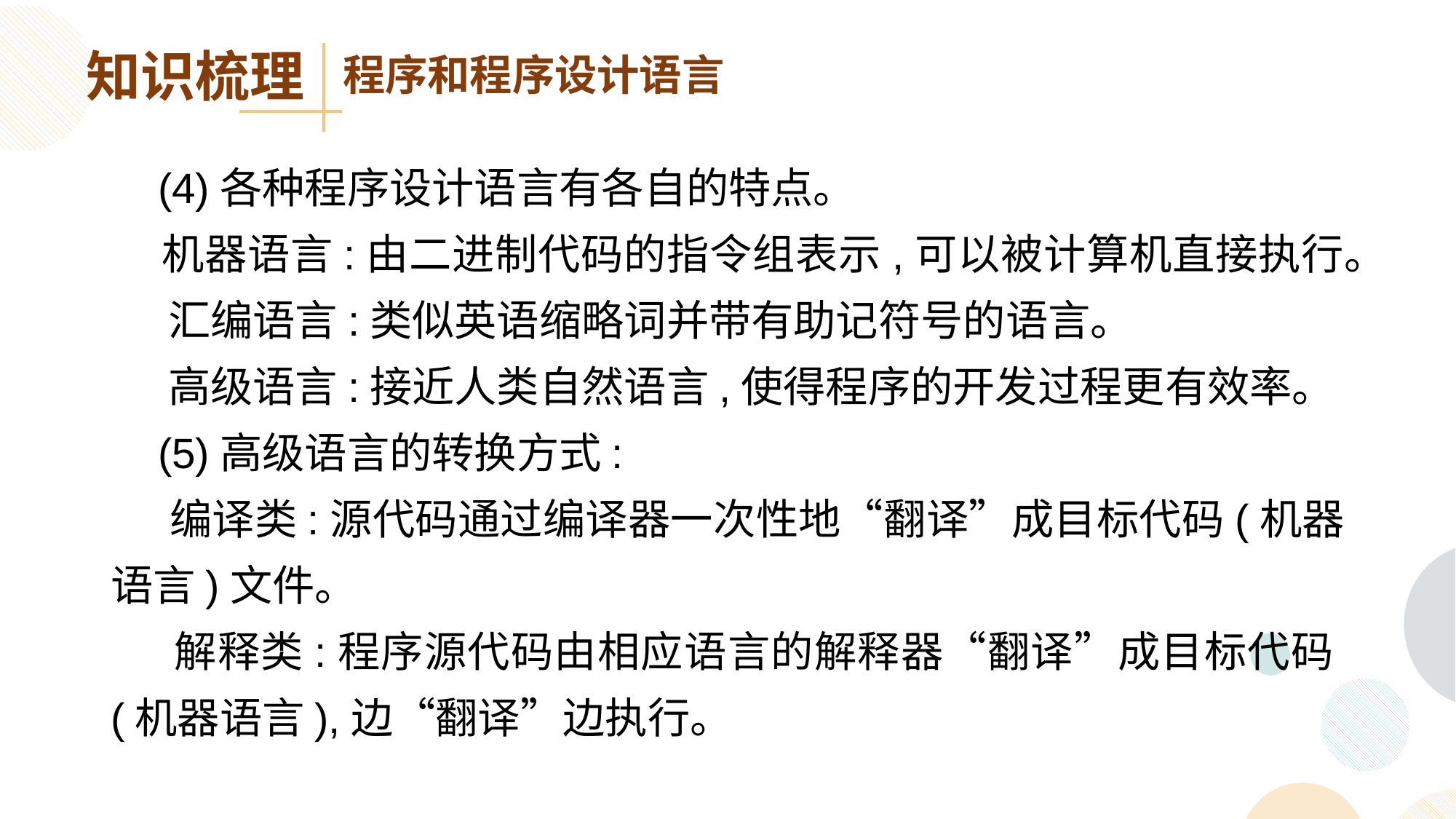

知识梳理
程序和程序设计语言
    (4)各种程序设计语言有各自的特点。
    机器语言:由二进制代码的指令组表示,可以被计算机直接执行。
     汇编语言:类似英语缩略词并带有助记符号的语言。
     高级语言:接近人类自然语言,使得程序的开发过程更有效率。
    (5)高级语言的转换方式:
     编译类:源代码通过编译器一次性地“翻译”成目标代码(机器语言)文件。
     解释类:程序源代码由相应语言的解释器“翻译”成目标代码(机器语言),边“翻译”边执行。